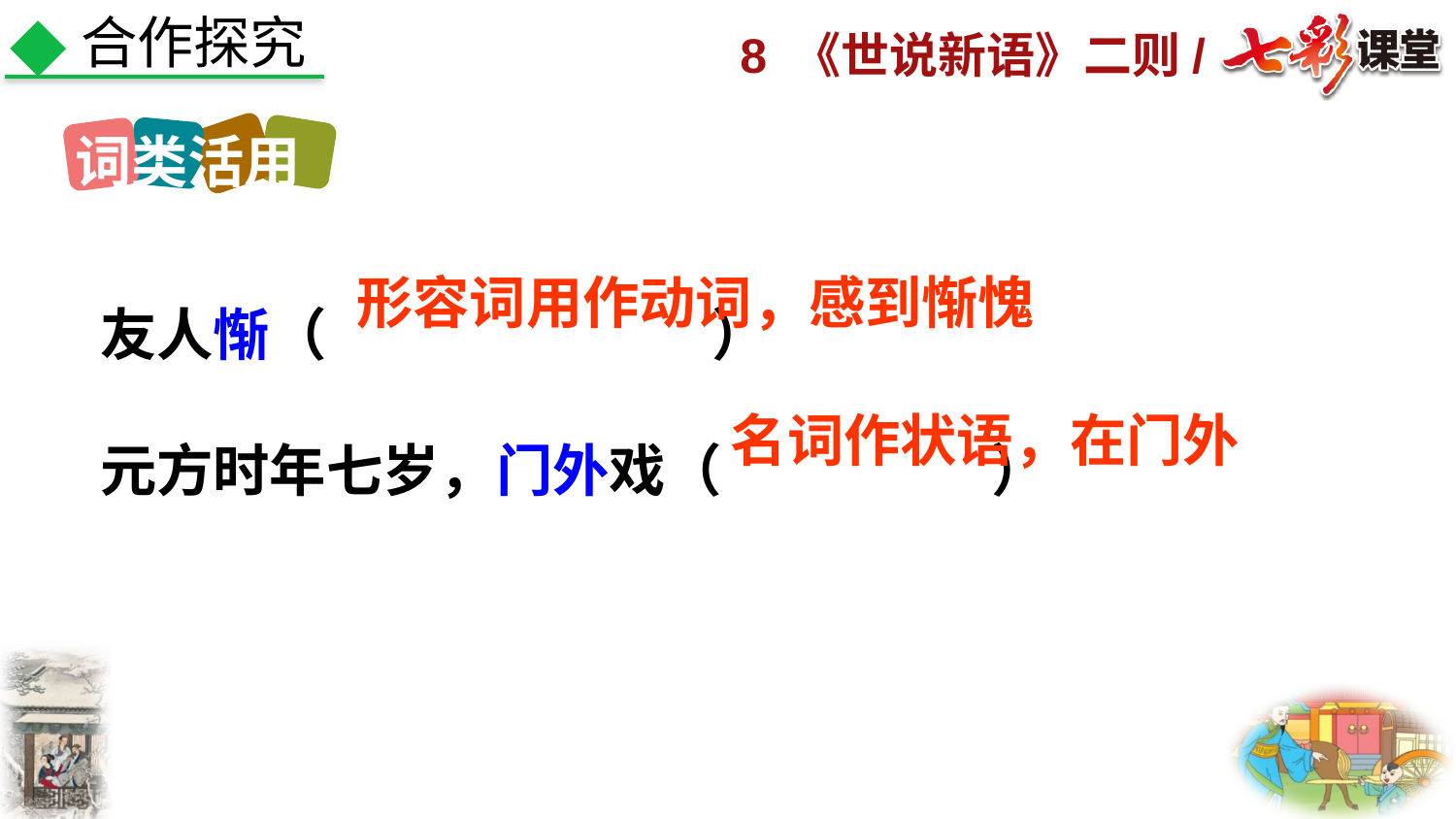

合作探究

词类活用

友人惭（                              ）
元方时年七岁，门外戏（                     ）
形容词用作动词，感到惭愧
名词作状语，在门外